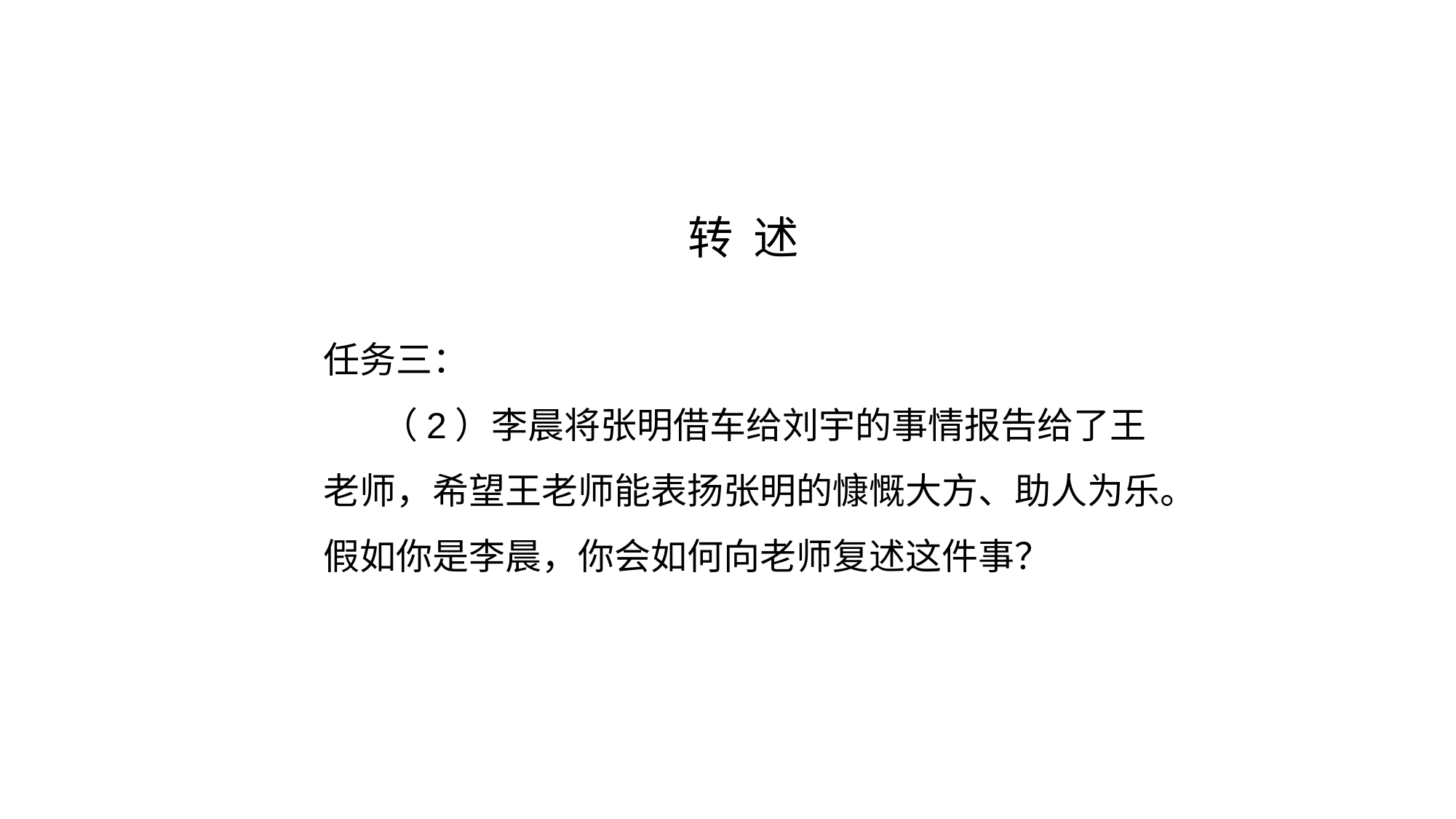

# 转  述
任务三：
      （2）李晨将张明借车给刘宇的事情报告给了王老师，希望王老师能表扬张明的慷慨大方、助人为乐。假如你是李晨，你会如何向老师复述这件事？